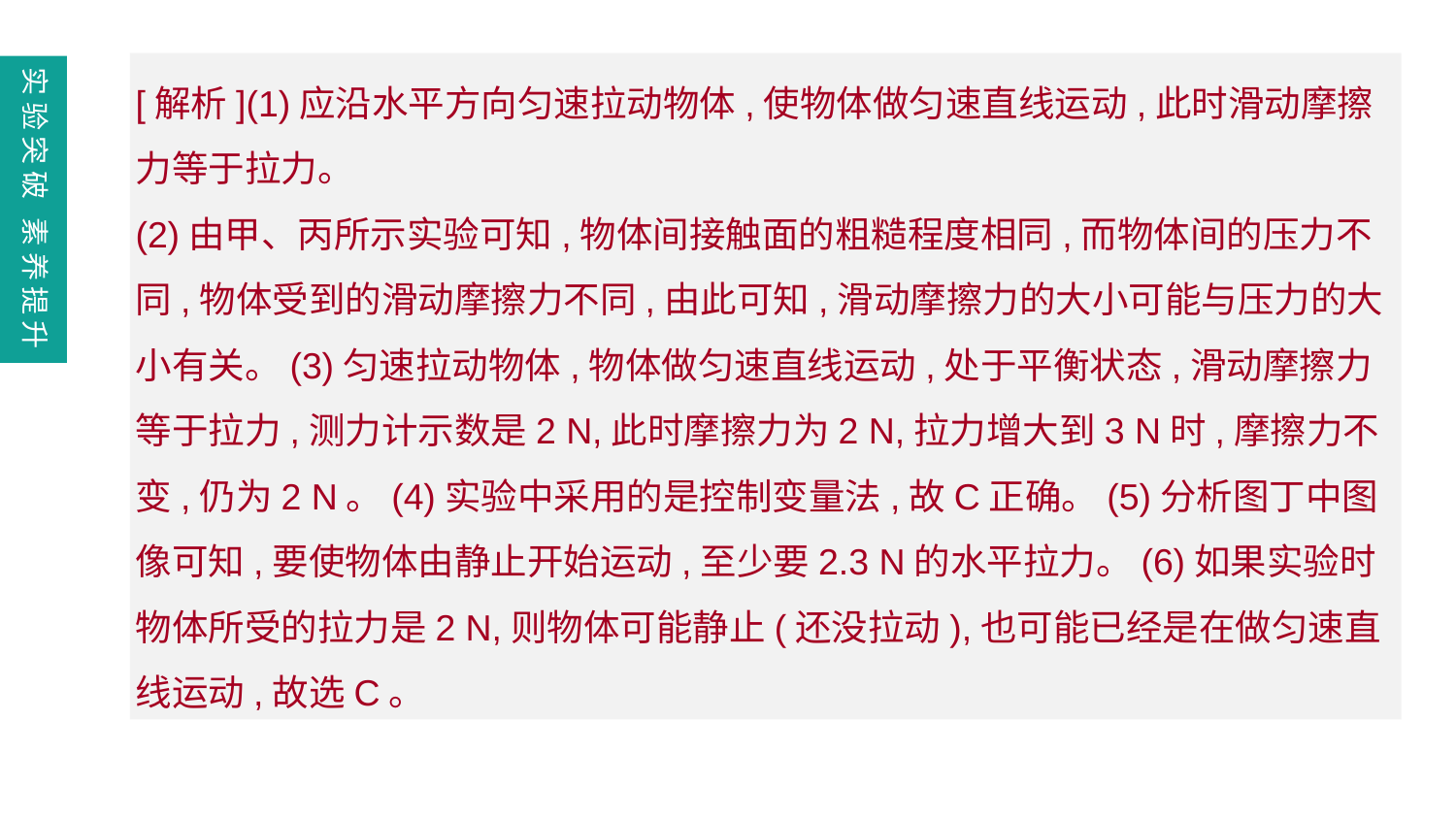

[解析](1)应沿水平方向匀速拉动物体,使物体做匀速直线运动,此时滑动摩擦力等于拉力。
(2)由甲、丙所示实验可知,物体间接触面的粗糙程度相同,而物体间的压力不同,物体受到的滑动摩擦力不同,由此可知,滑动摩擦力的大小可能与压力的大小有关。(3)匀速拉动物体,物体做匀速直线运动,处于平衡状态,滑动摩擦力等于拉力,测力计示数是2 N,此时摩擦力为2 N,拉力增大到3 N时,摩擦力不变,仍为2 N。(4)实验中采用的是控制变量法,故C正确。(5)分析图丁中图像可知,要使物体由静止开始运动,至少要2.3 N的水平拉力。(6)如果实验时物体所受的拉力是2 N,则物体可能静止(还没拉动),也可能已经是在做匀速直线运动,故选C。

实验突破 素养提升